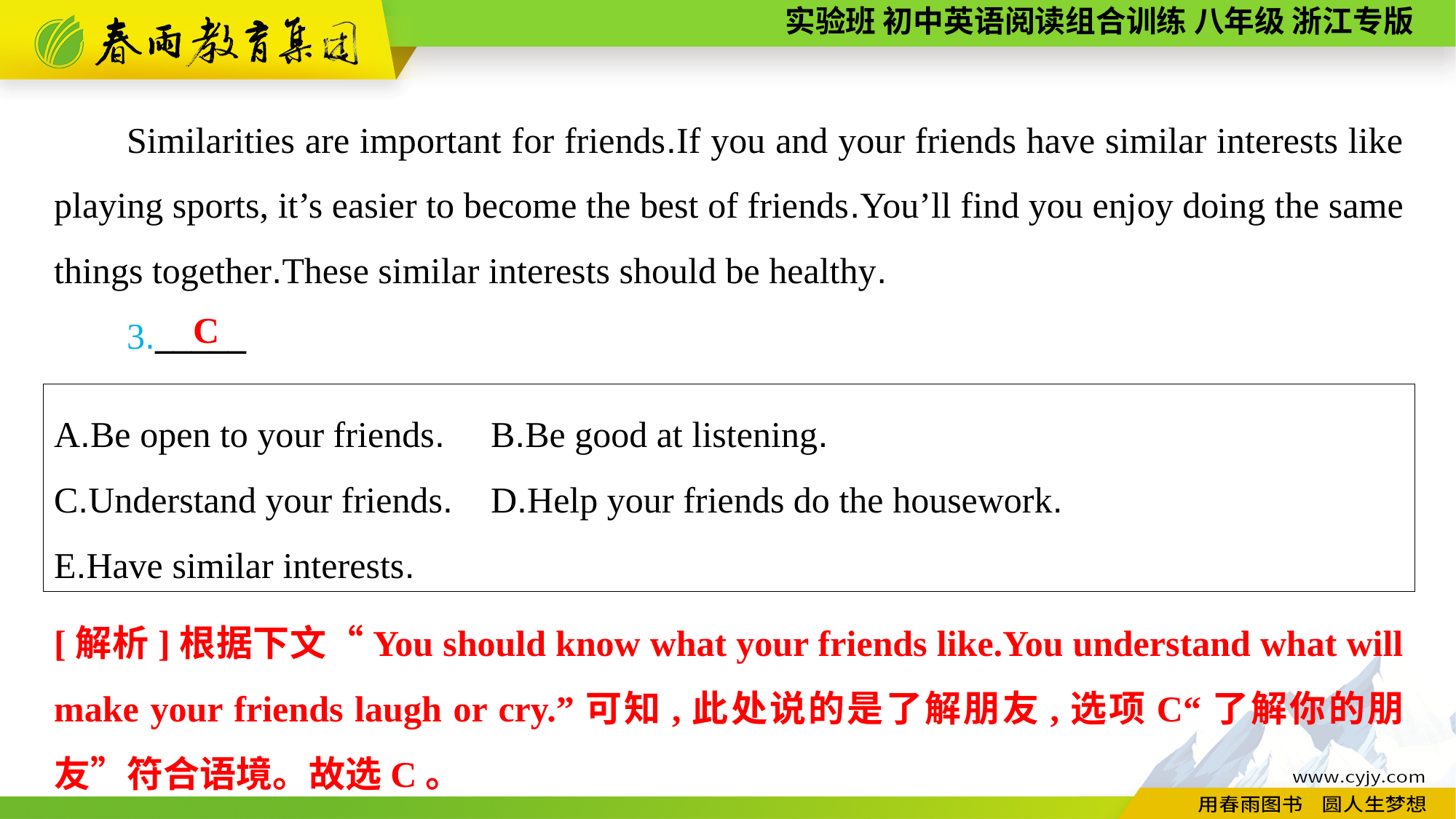

Similarities are important for friends.If you and your friends have similar interests like playing sports, it’s easier to become the best of friends.You’ll find you enjoy doing the same things together.These similar interests should be healthy.
3._____
C
A.Be open to your friends.	B.Be good at listening.
C.Understand your friends.	D.Help your friends do the housework.
E.Have similar interests.
[解析]根据下文“You should know what your friends like.You understand what will make your friends laugh or cry.”可知,此处说的是了解朋友,选项C“了解你的朋友”符合语境。故选C。